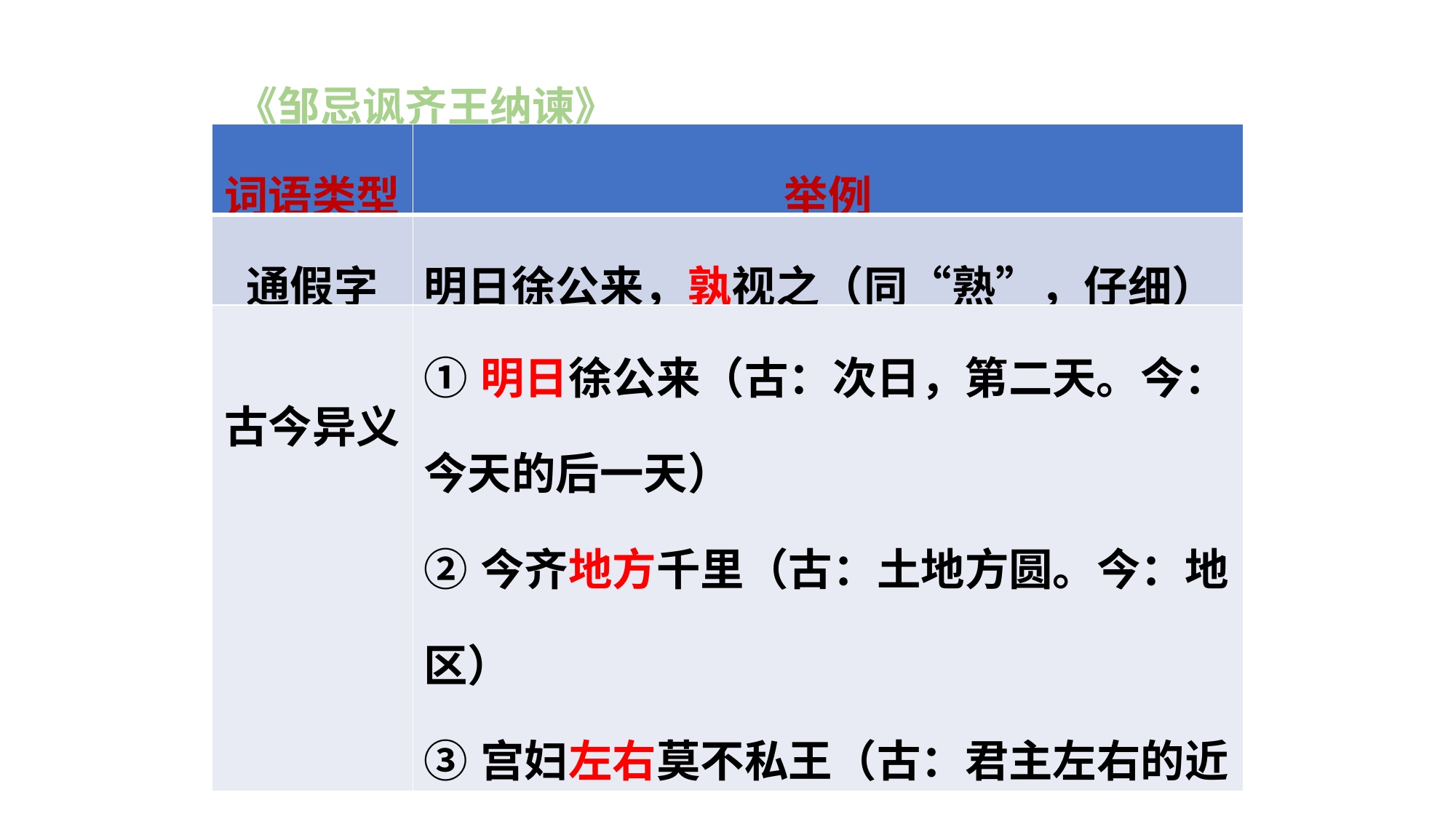

《邹忌讽齐王纳谏》
| 词语类型 | 举例 |
| --- | --- |
| 通假字 | 明日徐公来，孰视之（同“熟”，仔细） |
| 古今异义 | ①明日徐公来（古：次日，第二天。今：今天的后一天） ②今齐地方千里（古：土地方圆。今：地区） ③宫妇左右莫不私王（古：君主左右的近侍之臣。今：表示方位；表示约数） |